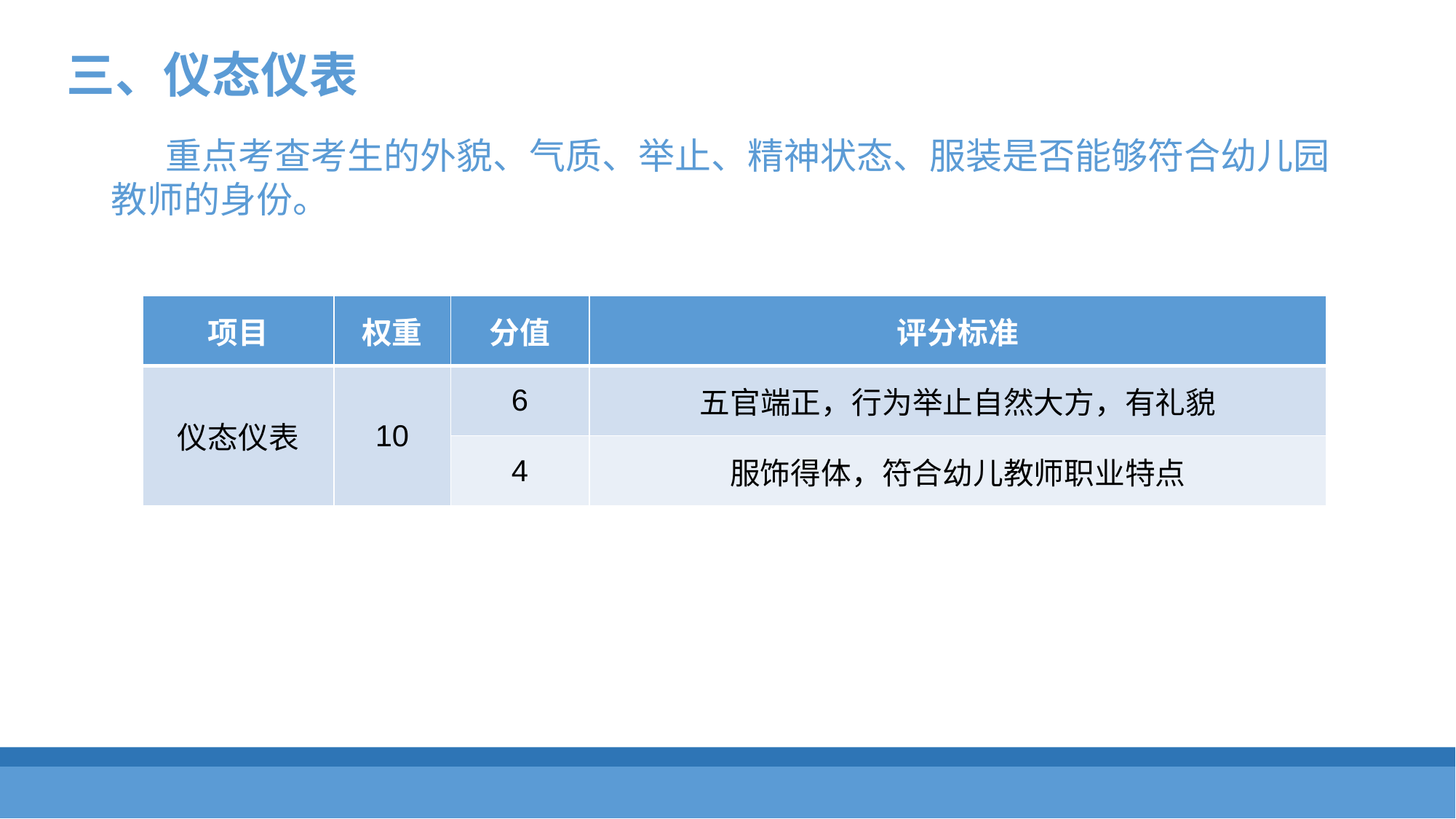

三、仪态仪表
重点考查考生的外貌、气质、举止、精神状态、服装是否能够符合幼儿园教师的身份。
| 项目 | 权重 | 分值 | 评分标准 |
| --- | --- | --- | --- |
| 仪态仪表 | 10 | 6 | 五官端正，行为举止自然大方，有礼貌 |
|  |  | 4 | 服饰得体，符合幼儿教师职业特点 |